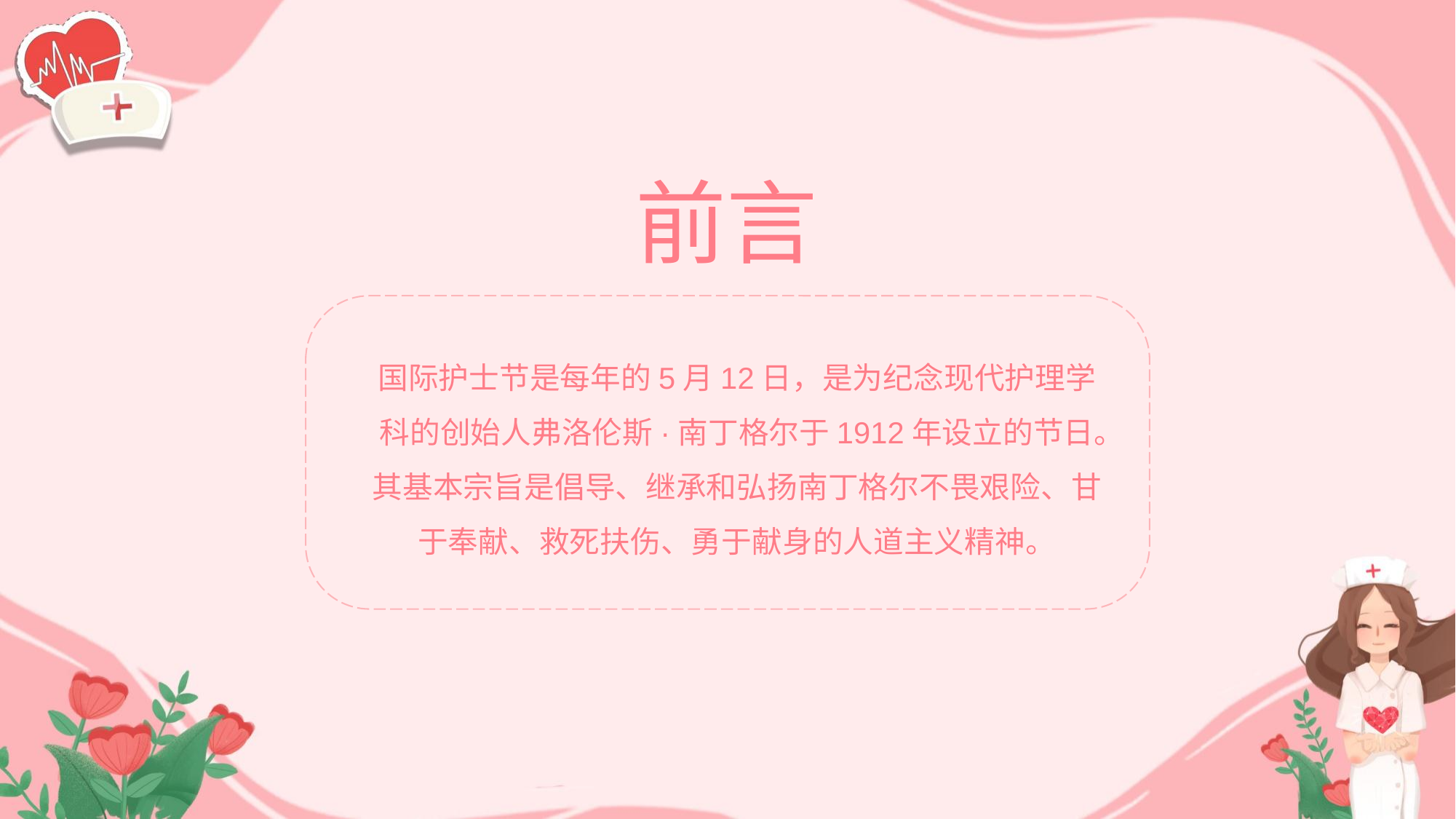

前言

国际护士节是每年的5月12日，是为纪念现代护理学科的创始人弗洛伦斯·南丁格尔于1912年设立的节日。其基本宗旨是倡导、继承和弘扬南丁格尔不畏艰险、甘于奉献、救死扶伤、勇于献身的人道主义精神。